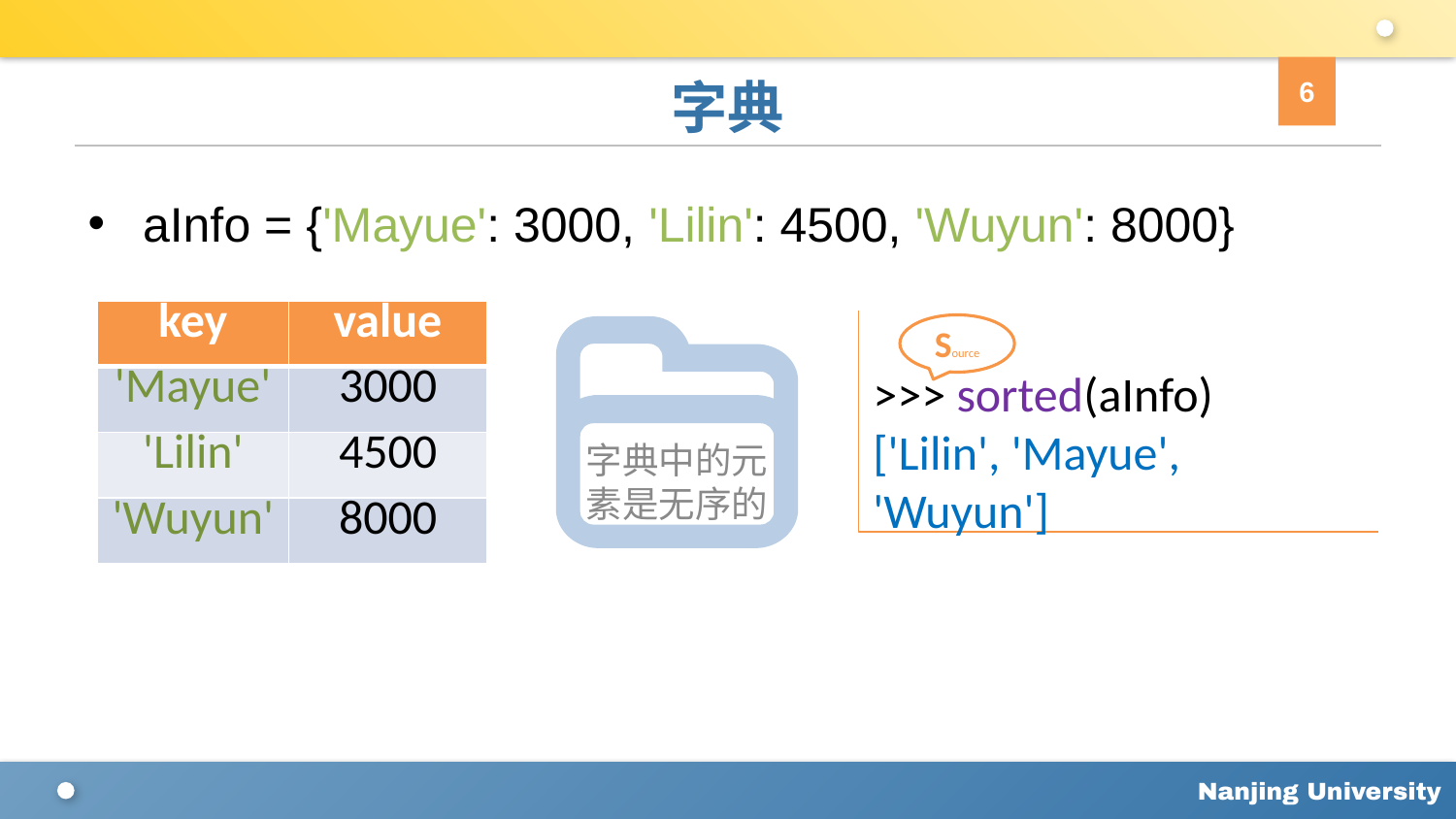

6
# 字典
aInfo = {'Mayue': 3000, 'Lilin': 4500, 'Wuyun': 8000}
| key | value |
| --- | --- |
| 'Mayue' | 3000 |
| 'Lilin' | 4500 |
| 'Wuyun' | 8000 |

>>> sorted(aInfo)
['Lilin', 'Mayue', 'Wuyun']
Source
字典中的元素是无序的